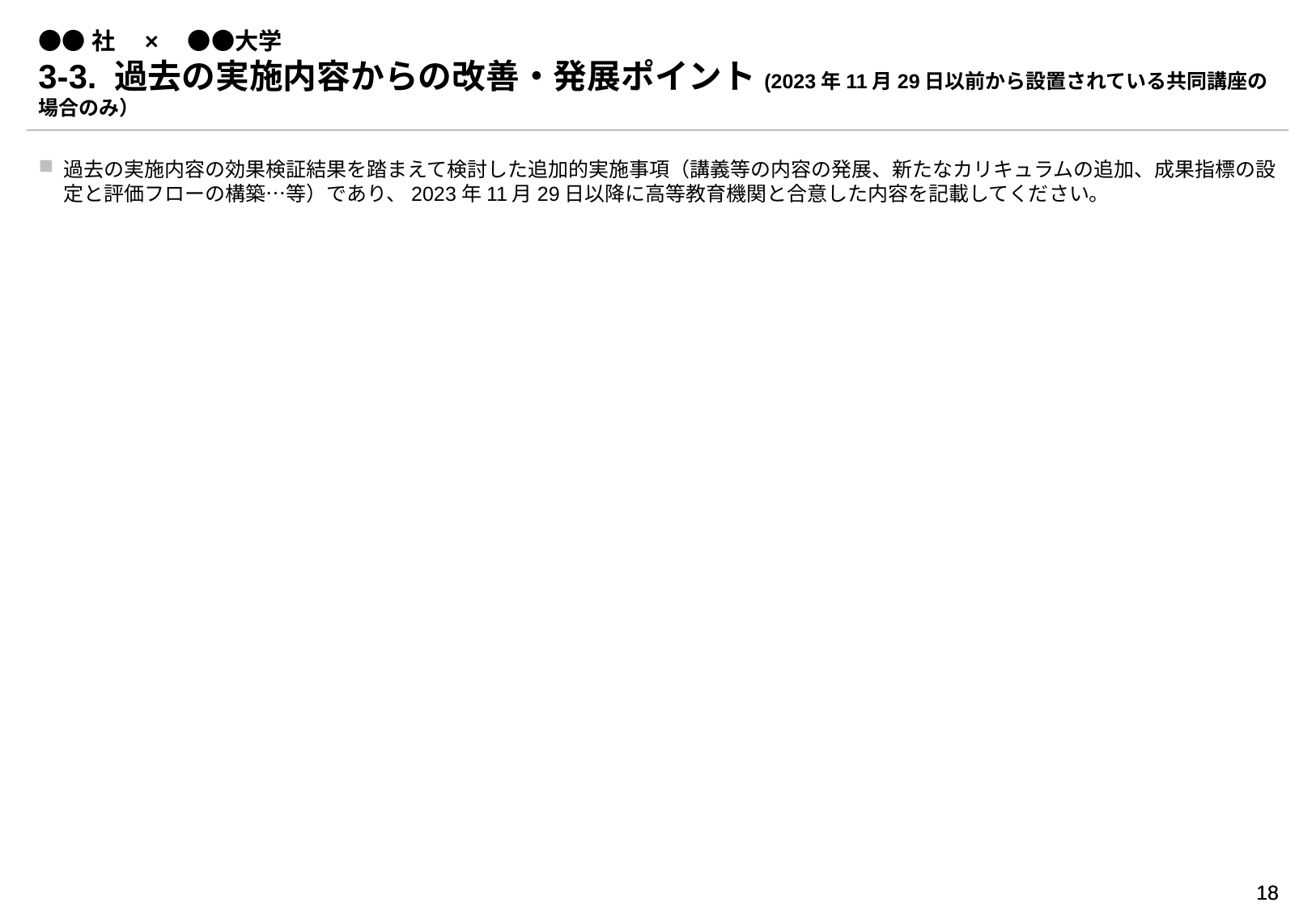

# ●●社　×　●●大学
3-3. 過去の実施内容からの改善・発展ポイント(2023年11月29日以前から設置されている共同講座の場合のみ）
過去の実施内容の効果検証結果を踏まえて検討した追加的実施事項（講義等の内容の発展、新たなカリキュラムの追加、成果指標の設定と評価フローの構築…等）であり、2023年11月29日以降に高等教育機関と合意した内容を記載してください。